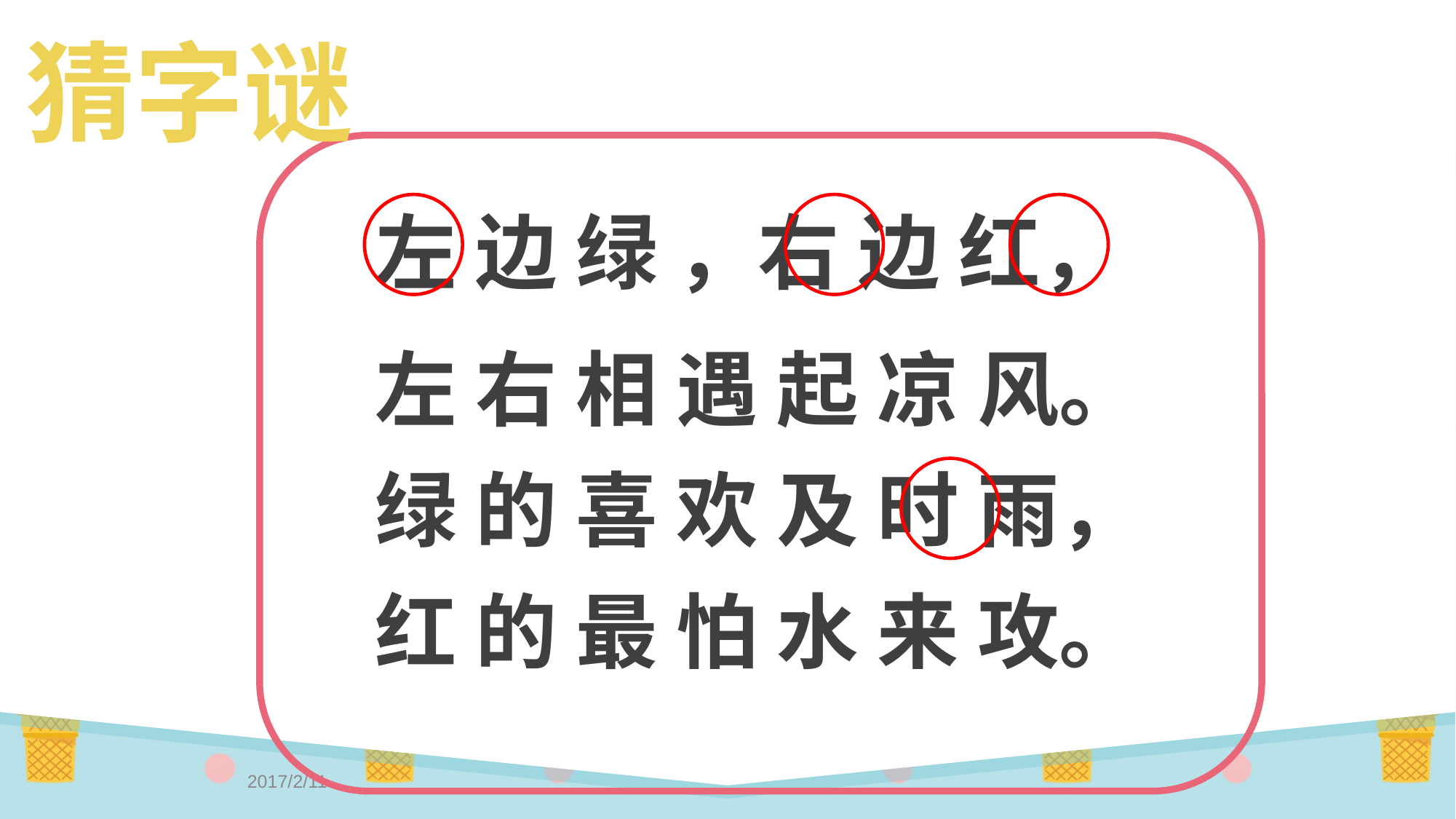

猜字谜

左 边 绿 ，右 边 红，
左 右 相 遇 起 凉 风。
绿 的 喜 欢 及 时 雨，
红 的 最 怕 水 来 攻。

2017/2/11